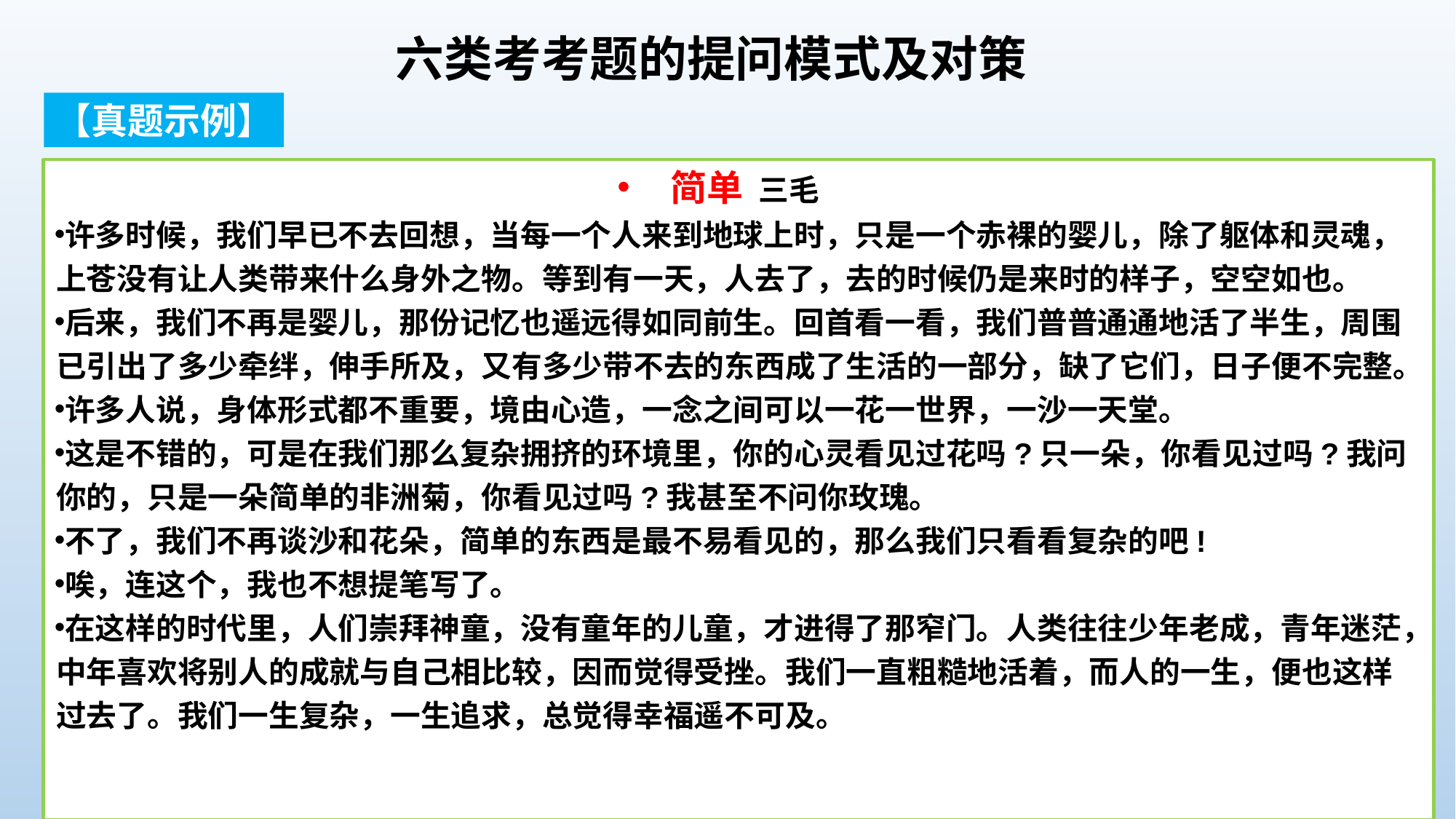

六类考考题的提问模式及对策
【真题示例】
简单  三毛
许多时候，我们早已不去回想，当每一个人来到地球上时，只是一个赤裸的婴儿，除了躯体和灵魂，上苍没有让人类带来什么身外之物。等到有一天，人去了，去的时候仍是来时的样子，空空如也。
后来，我们不再是婴儿，那份记忆也遥远得如同前生。回首看一看，我们普普通通地活了半生，周围已引出了多少牵绊，伸手所及，又有多少带不去的东西成了生活的一部分，缺了它们，日子便不完整。
许多人说，身体形式都不重要，境由心造，一念之间可以一花一世界，一沙一天堂。
这是不错的，可是在我们那么复杂拥挤的环境里，你的心灵看见过花吗?只一朵，你看见过吗?我问你的，只是一朵简单的非洲菊，你看见过吗?我甚至不问你玫瑰。
不了，我们不再谈沙和花朵，简单的东西是最不易看见的，那么我们只看看复杂的吧!
唉，连这个，我也不想提笔写了。
在这样的时代里，人们崇拜神童，没有童年的儿童，才进得了那窄门。人类往往少年老成，青年迷茫，中年喜欢将别人的成就与自己相比较，因而觉得受挫。我们一直粗糙地活着，而人的一生，便也这样过去了。我们一生复杂，一生追求，总觉得幸福遥不可及。